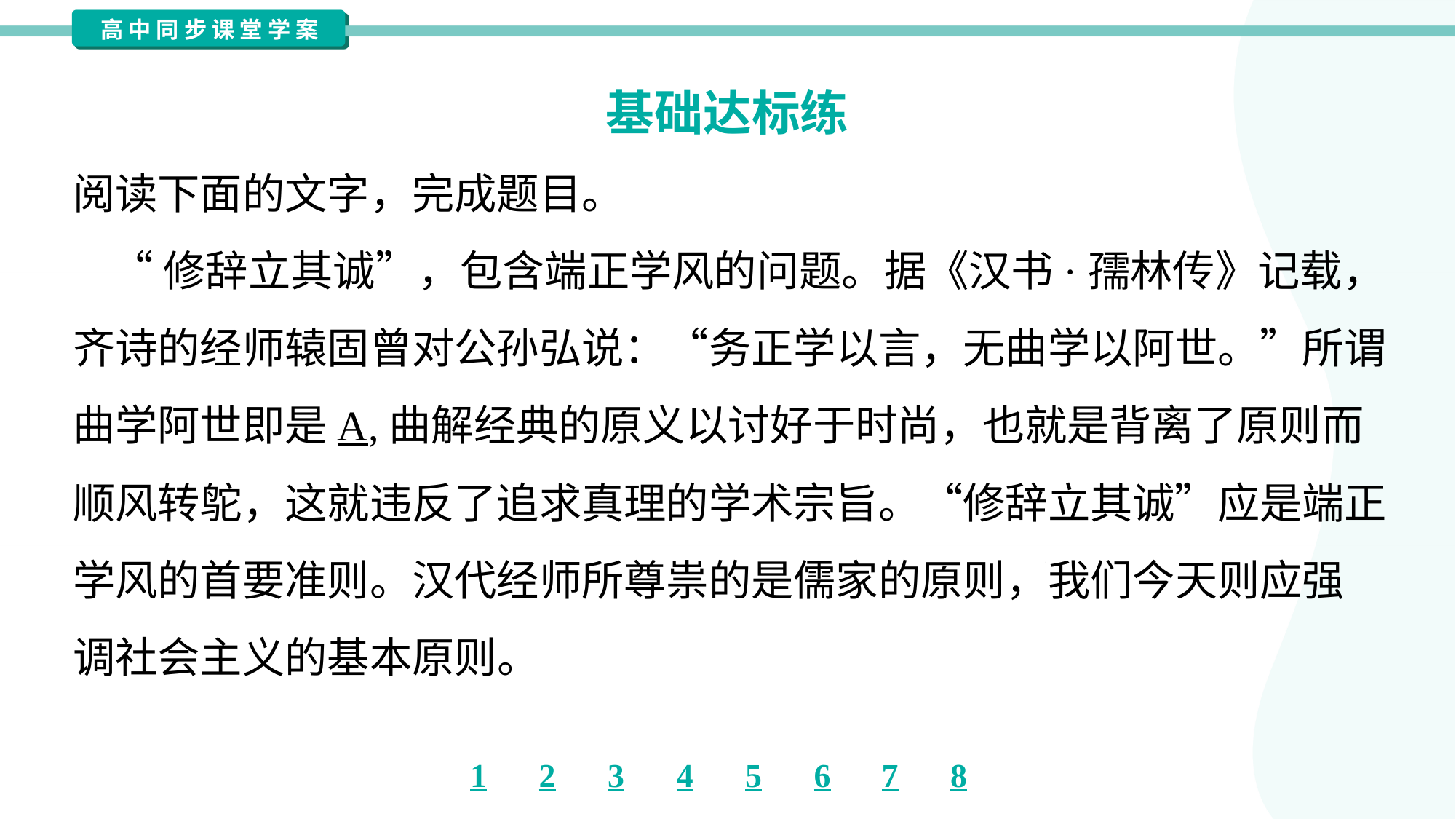

基础达标练
阅读下面的文字，完成题目。
    “修辞立其诚”，包含端正学风的问题。据《汉书·孺林传》记载，
齐诗的经师辕固曾对公孙弘说：“务正学以言，无曲学以阿世。”所谓
曲学阿世即是A,曲解经典的原义以讨好于时尚，也就是背离了原则而
顺风转鸵，这就违反了追求真理的学术宗旨。“修辞立其诚”应是端正
学风的首要准则。汉代经师所尊祟的是儒家的原则，我们今天则应强
调社会主义的基本原则。